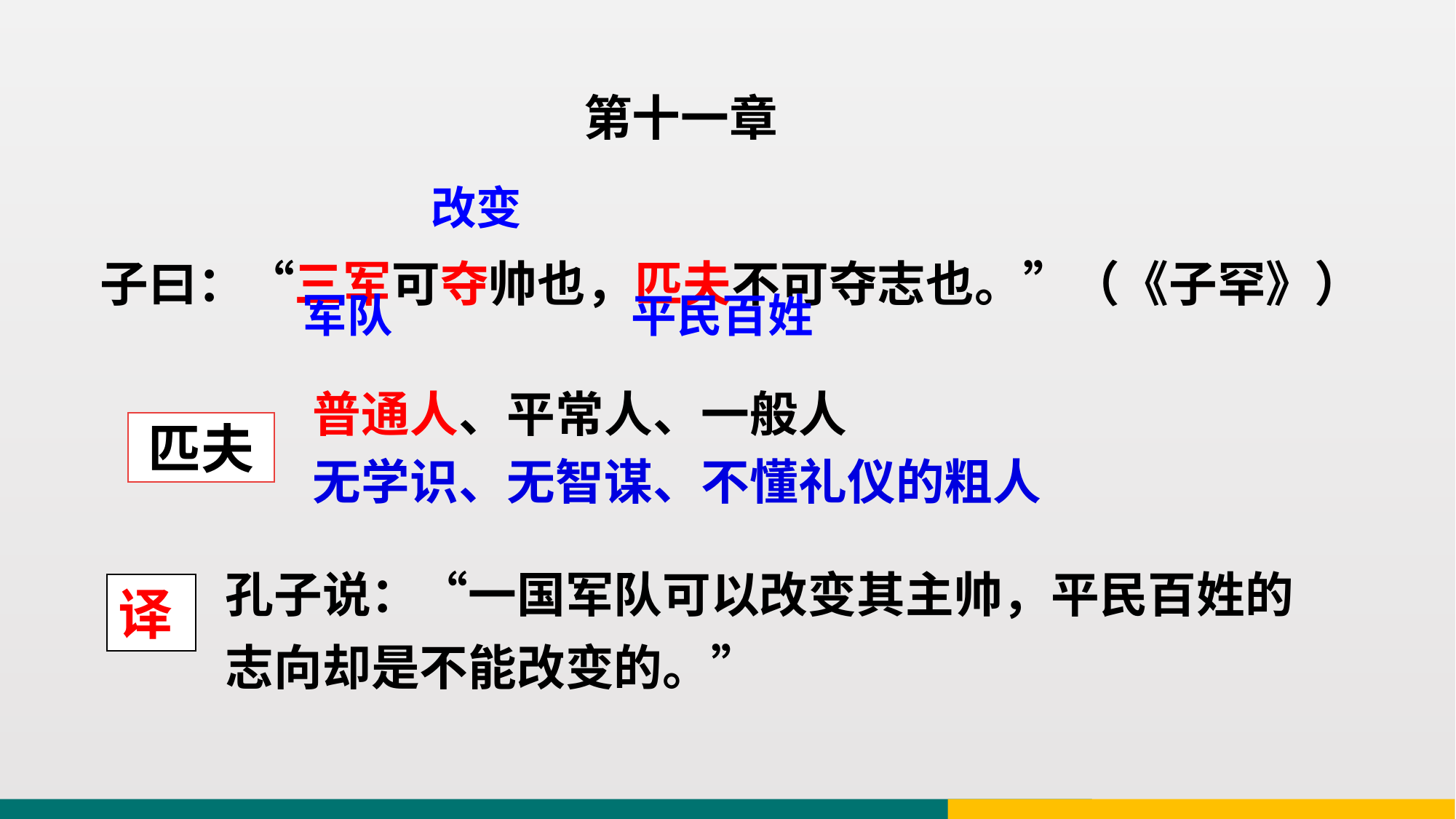

第十一章
子曰：“三军可夺帅也，匹夫不可夺志也。”（《子罕》）
改变
平民百姓
军队
普通人、平常人、一般人
无学识、无智谋、不懂礼仪的粗人
匹夫
孔子说：“一国军队可以改变其主帅，平民百姓的志向却是不能改变的。”
译